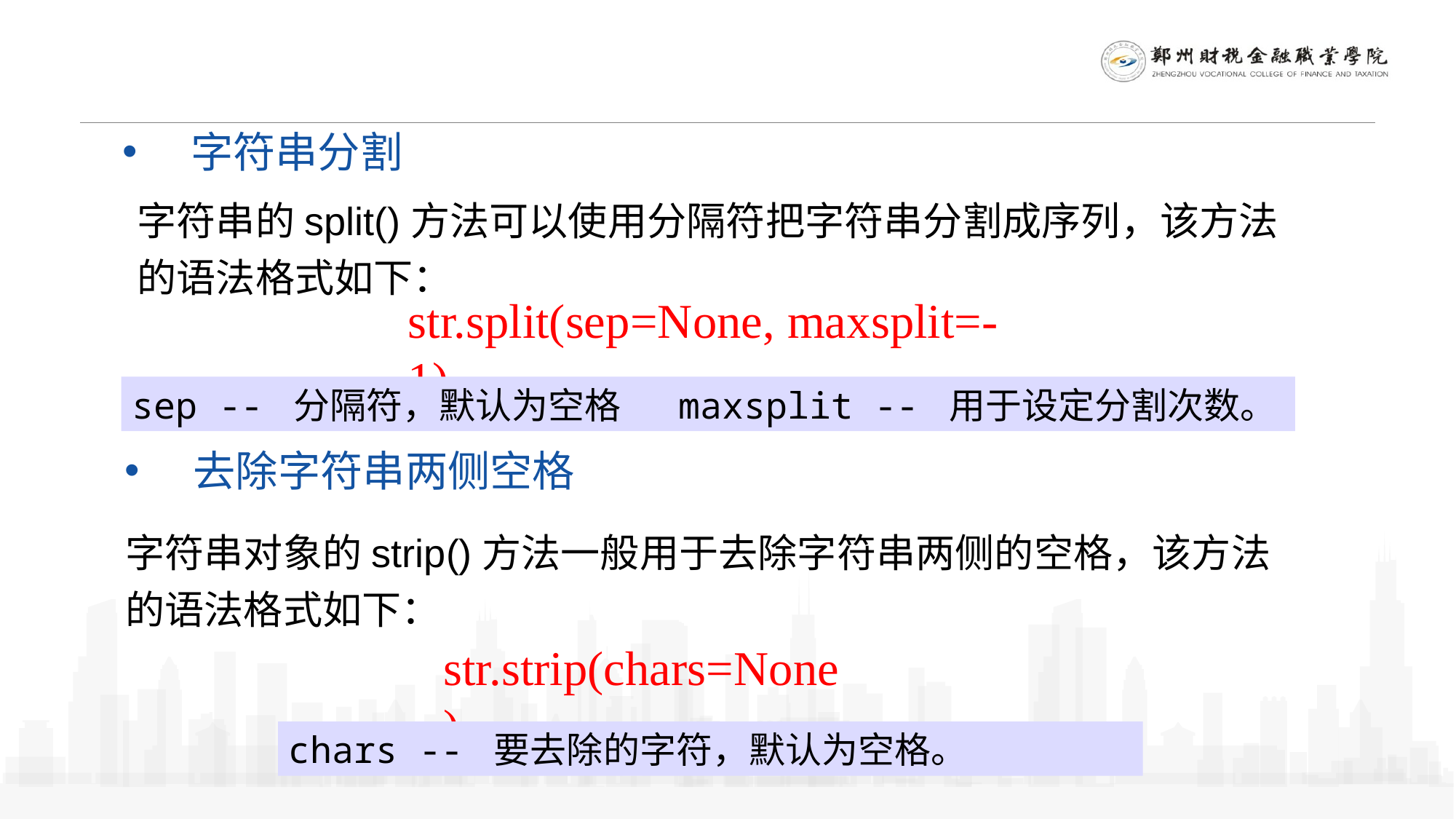

字符串分割
字符串的split()方法可以使用分隔符把字符串分割成序列，该方法的语法格式如下：
str.split(sep=None, maxsplit=-1)
sep -- 分隔符，默认为空格      maxsplit -- 用于设定分割次数。
去除字符串两侧空格
字符串对象的strip()方法一般用于去除字符串两侧的空格，该方法的语法格式如下：
str.strip(chars=None)
chars -- 要去除的字符，默认为空格。